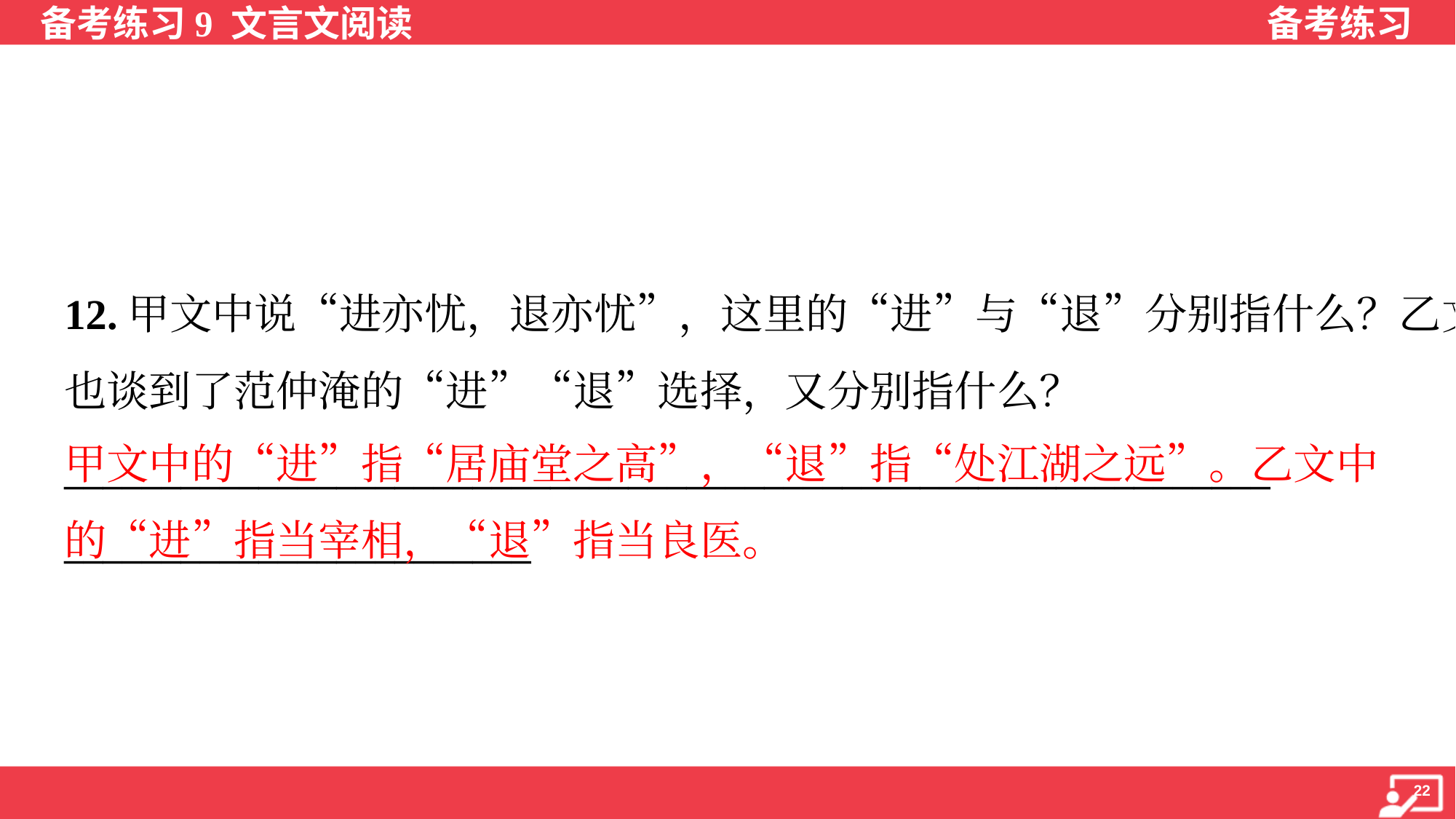

12.甲文中说“进亦忧，退亦忧”，这里的“进”与“退”分别指什么？乙文中
也谈到了范仲淹的“进”“退”选择，又分别指什么？
______________________________________________________________
________________________
甲文中的“进”指“居庙堂之高”，“退”指“处江湖之远”。乙文中的“进”指当宰相，“退”指当良医。